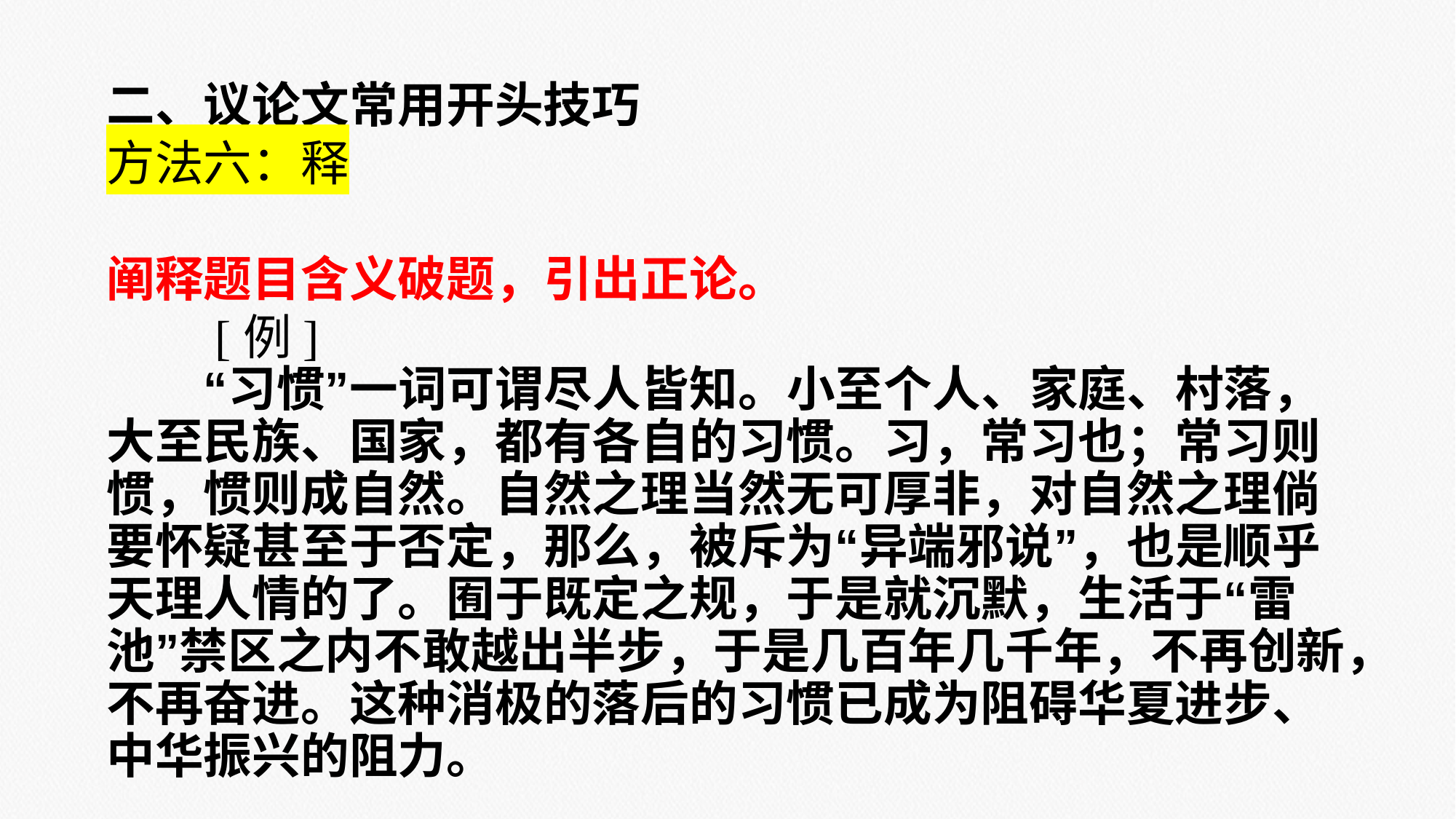

二、议论文常用开头技巧
方法六：释

阐释题目含义破题，引出正论。
　　[例]
　　“习惯”一词可谓尽人皆知。小至个人、家庭、村落，大至民族、国家，都有各自的习惯。习，常习也；常习则惯，惯则成自然。自然之理当然无可厚非，对自然之理倘要怀疑甚至于否定，那么，被斥为“异端邪说”，也是顺乎天理人情的了。囿于既定之规，于是就沉默，生活于“雷池”禁区之内不敢越出半步，于是几百年几千年，不再创新，不再奋进。这种消极的落后的习惯已成为阻碍华夏进步、中华振兴的阻力。